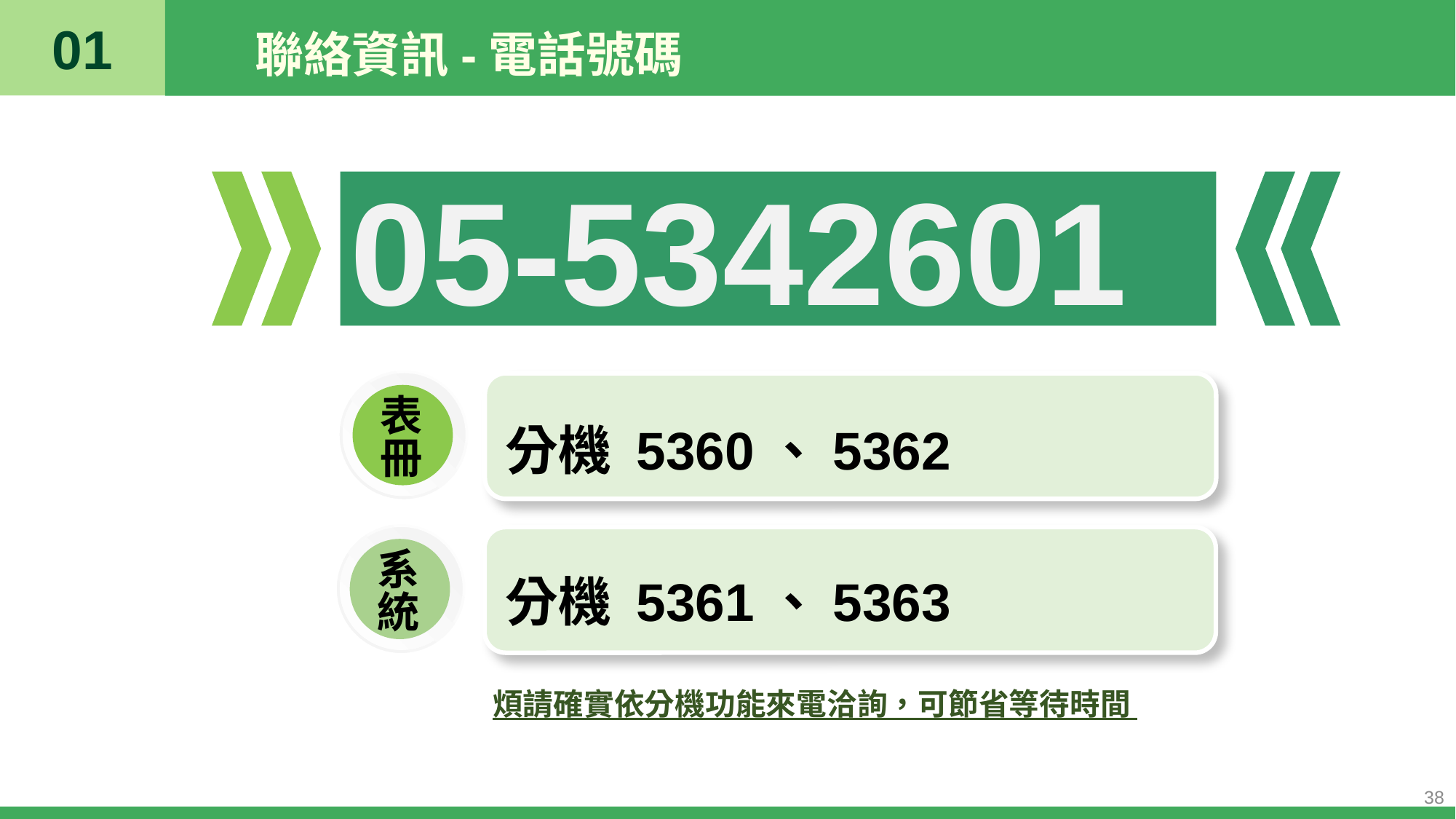

01
# 聯絡資訊-電話號碼
05-5342601

分機 5360、5362
表
冊

分機 5361、5363
系統
煩請確實依分機功能來電洽詢，可節省等待時間
38